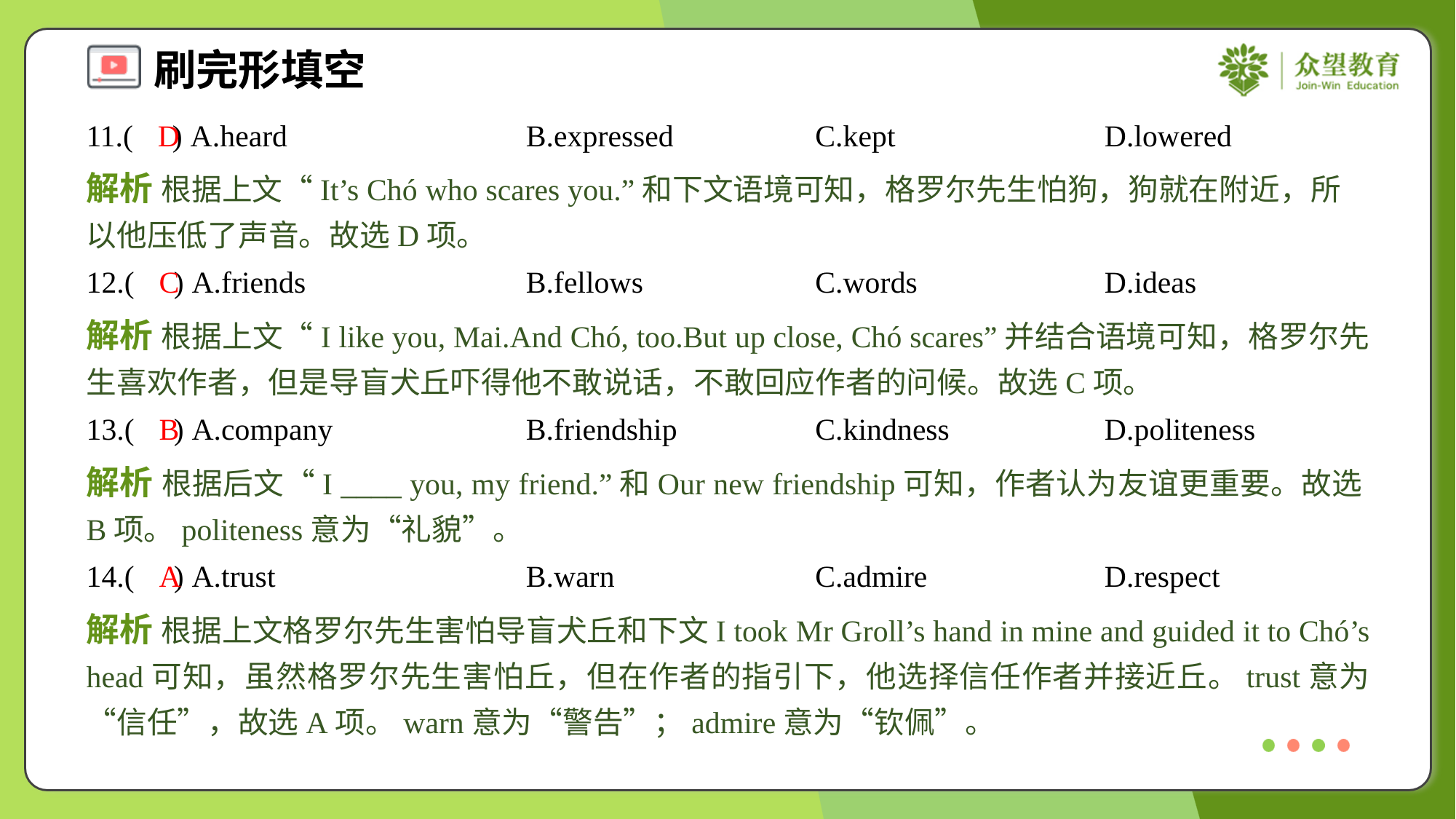

11.(     ) A.heard	B.expressed	C.kept	D.lowered
D
解析 根据上文“It’s Chó who scares you.”和下文语境可知，格罗尔先生怕狗，狗就在附近，所以他压低了声音。故选D项。
12.(     ) A.friends	B.fellows	C.words	D.ideas
C
解析 根据上文“I like you, Mai.And Chó, too.But up close, Chó scares”并结合语境可知，格罗尔先生喜欢作者，但是导盲犬丘吓得他不敢说话，不敢回应作者的问候。故选C项。
13.(     ) A.company	B.friendship	C.kindness	D.politeness
B
解析 根据后文“I ____ you, my friend.”和Our new friendship可知，作者认为友谊更重要。故选B项。politeness意为“礼貌”。
14.(     ) A.trust	B.warn	C.admire	D.respect
A
解析 根据上文格罗尔先生害怕导盲犬丘和下文I took Mr Groll’s hand in mine and guided it to Chó’s head可知，虽然格罗尔先生害怕丘，但在作者的指引下，他选择信任作者并接近丘。trust意为“信任”，故选A项。warn意为“警告”；admire意为“钦佩”。